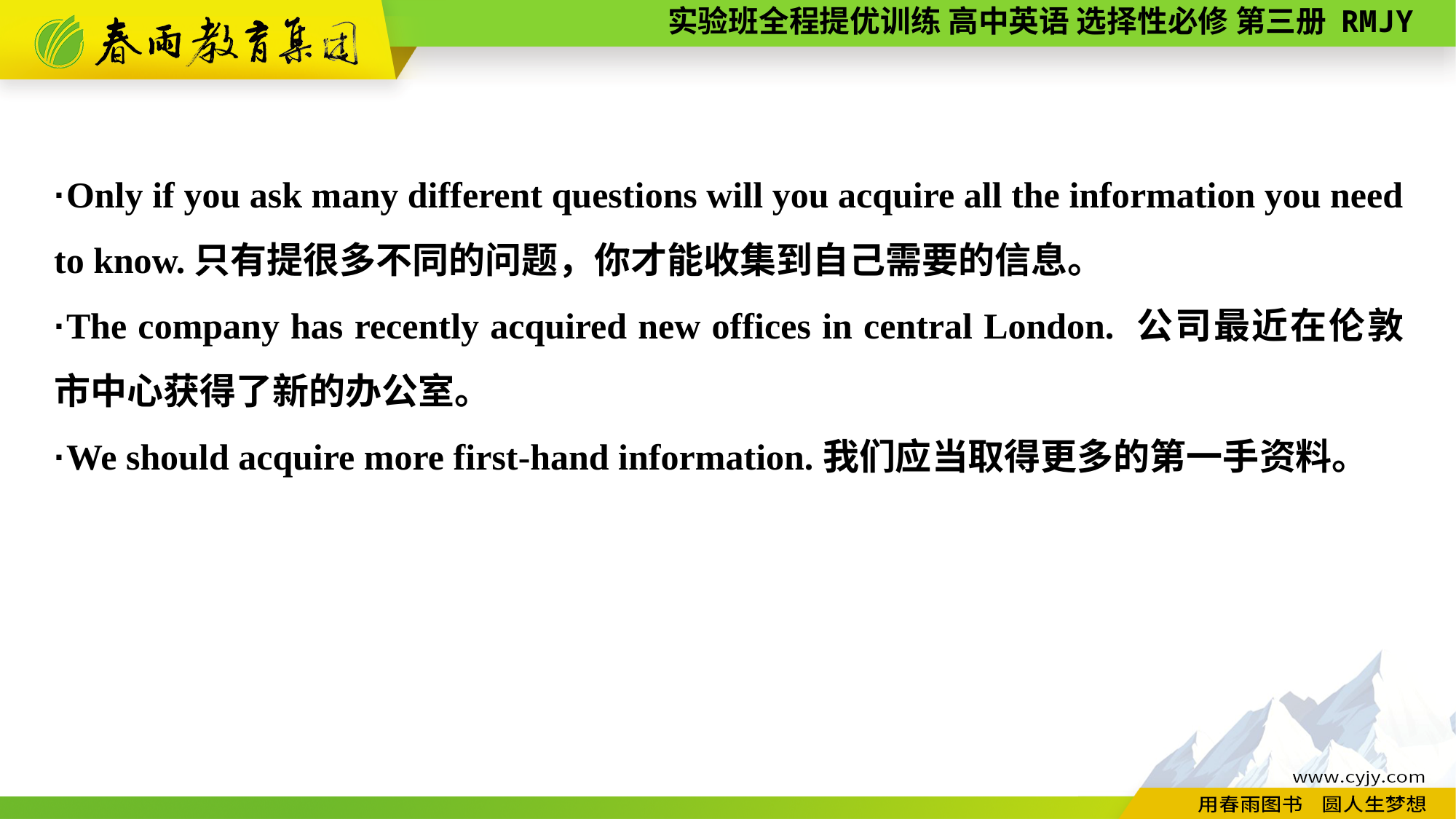

·Only if you ask many different questions will you acquire all the information you need to know.只有提很多不同的问题，你才能收集到自己需要的信息。
·The company has recently acquired new offices in central London. 公司最近在伦敦市中心获得了新的办公室。
·We should acquire more first-hand information.我们应当取得更多的第一手资料。